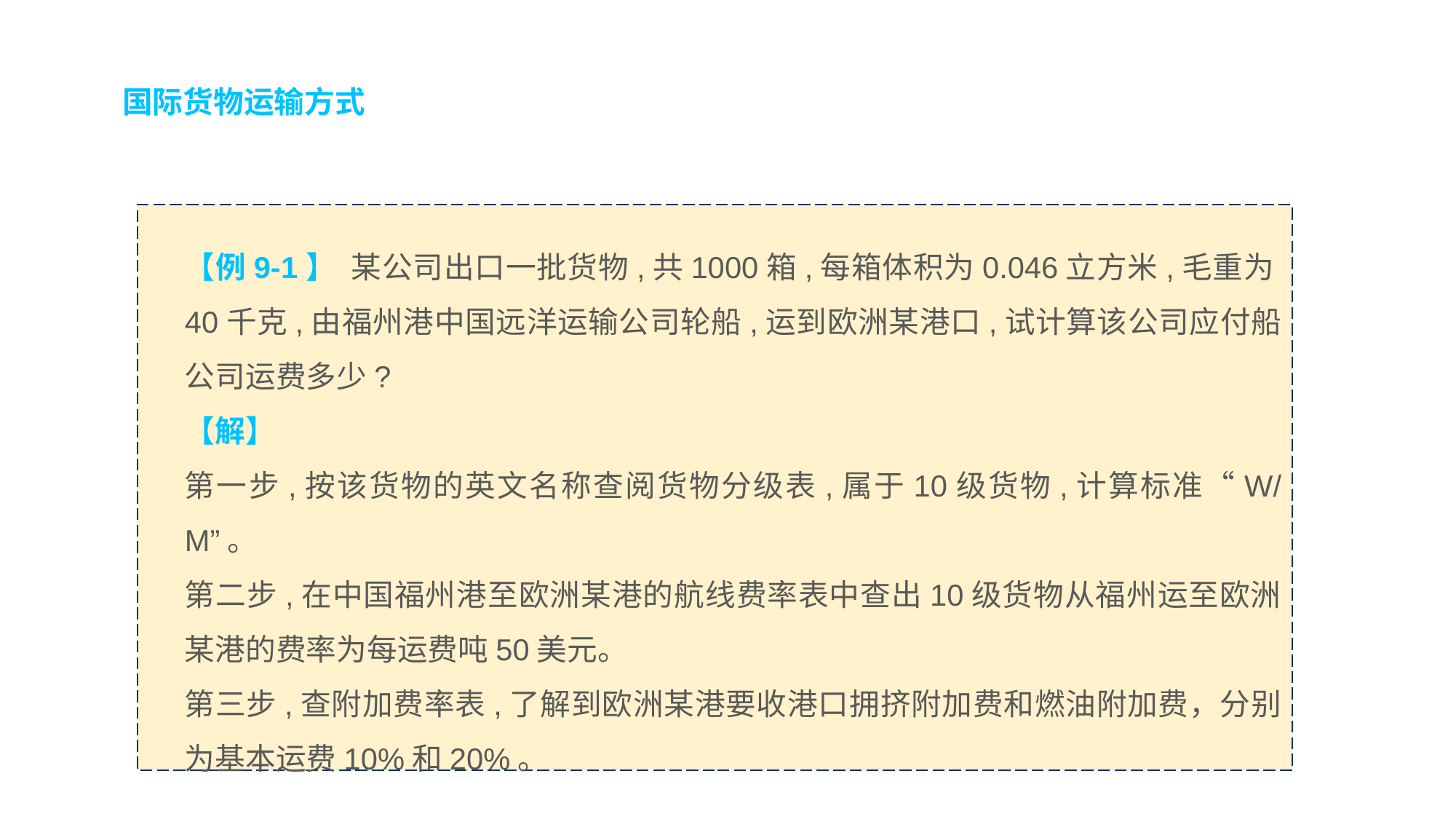

国际货物运输方式

【例9-1】  某公司出口一批货物,共1000箱,每箱体积为0.046立方米,毛重为40千克,由福州港中国远洋运输公司轮船,运到欧洲某港口,试计算该公司应付船公司运费多少?
【解】
第一步,按该货物的英文名称查阅货物分级表,属于10级货物,计算标准“W/M”。
第二步,在中国福州港至欧洲某港的航线费率表中查出10级货物从福州运至欧洲某港的费率为每运费吨50美元。
第三步,查附加费率表,了解到欧洲某港要收港口拥挤附加费和燃油附加费，分别为基本运费10%和20%。